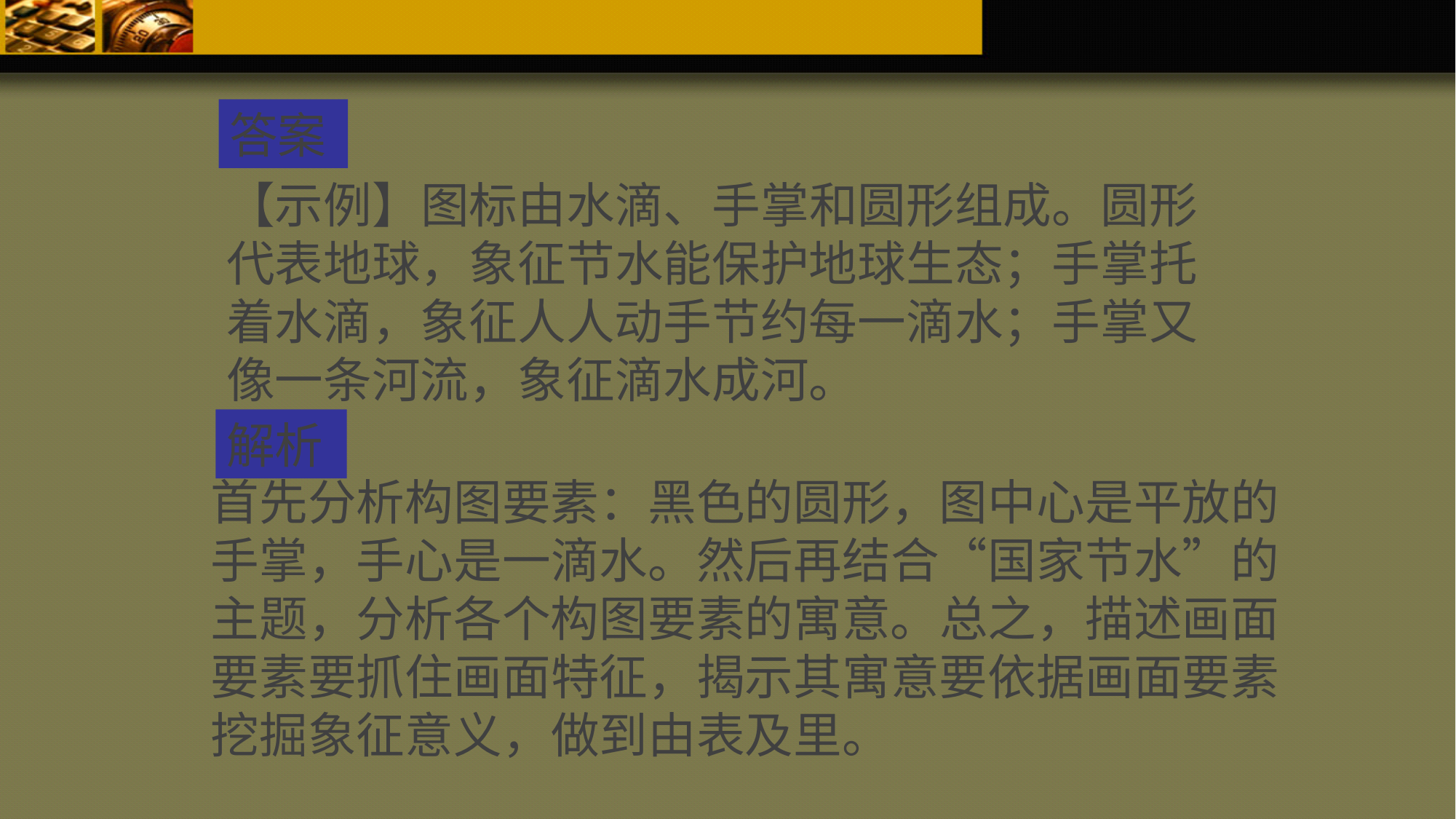

答案
【示例】图标由水滴、手掌和圆形组成。圆形代表地球，象征节水能保护地球生态；手掌托着水滴，象征人人动手节约每一滴水；手掌又像一条河流，象征滴水成河。
解析
首先分析构图要素：黑色的圆形，图中心是平放的手掌，手心是一滴水。然后再结合“国家节水”的主题，分析各个构图要素的寓意。总之，描述画面要素要抓住画面特征，揭示其寓意要依据画面要素挖掘象征意义，做到由表及里。